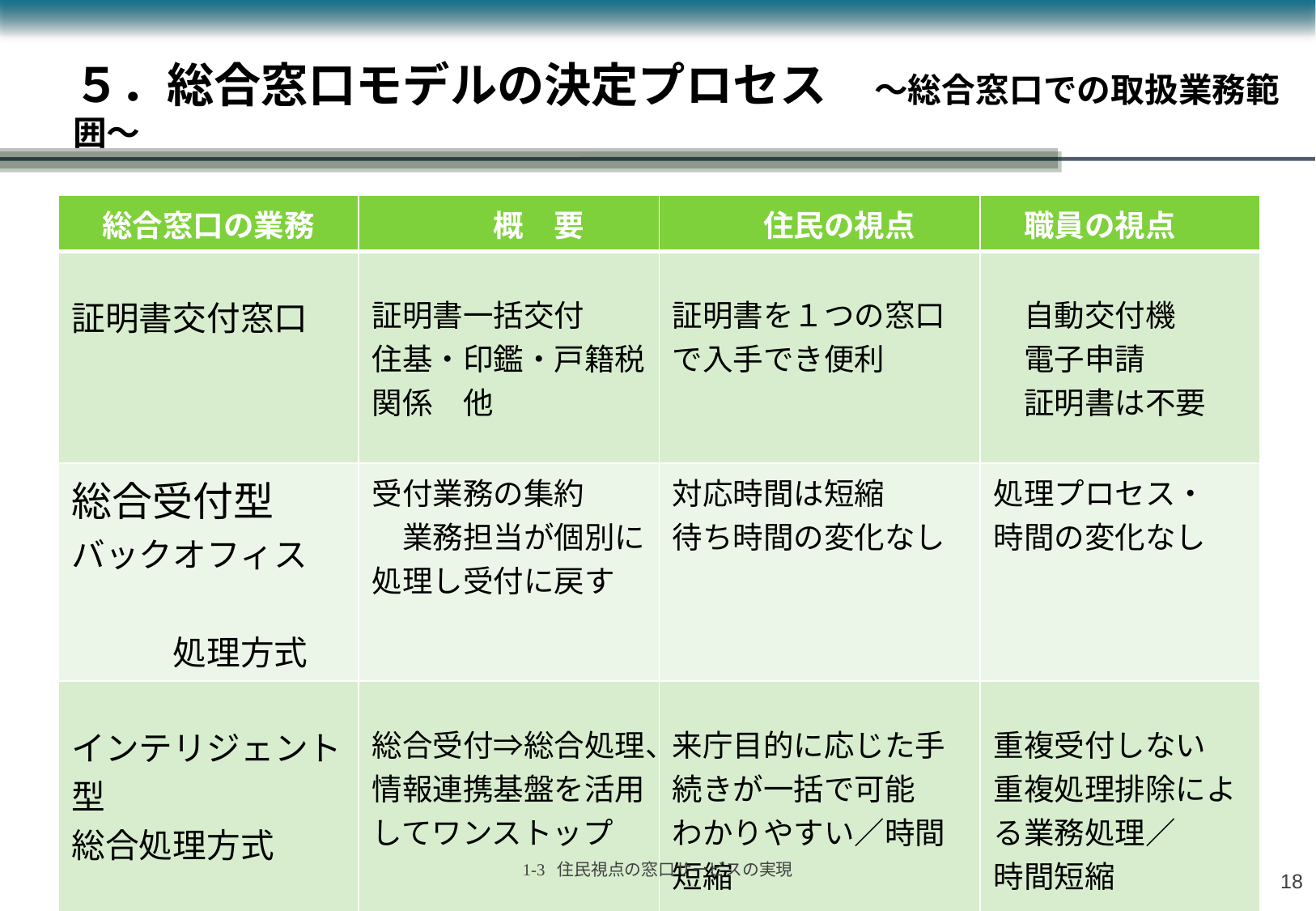

# ５．総合窓口モデルの決定プロセス　～総合窓口での取扱業務範囲～
| 総合窓口の業務 | 概　要 | 住民の視点 | 職員の視点 |
| --- | --- | --- | --- |
| 証明書交付窓口 | 証明書一括交付 住基・印鑑・戸籍税関係　他 | 証明書を１つの窓口で入手でき便利 | 自動交付機 　電子申請 　証明書は不要 |
| 総合受付型 バックオフィス　　 　　　処理方式 | 受付業務の集約　　　業務担当が個別に処理し受付に戻す | 対応時間は短縮 待ち時間の変化なし | 処理プロセス・ 時間の変化なし |
| インテリジェント型 総合処理方式 | 総合受付⇒総合処理、情報連携基盤を活用してワンストップ | 来庁目的に応じた手続きが一括で可能 わかりやすい／時間短縮 | 重複受付しない 重複処理排除による業務処理／ 時間短縮 |
18
1-3  住民視点の窓口サービスの実現